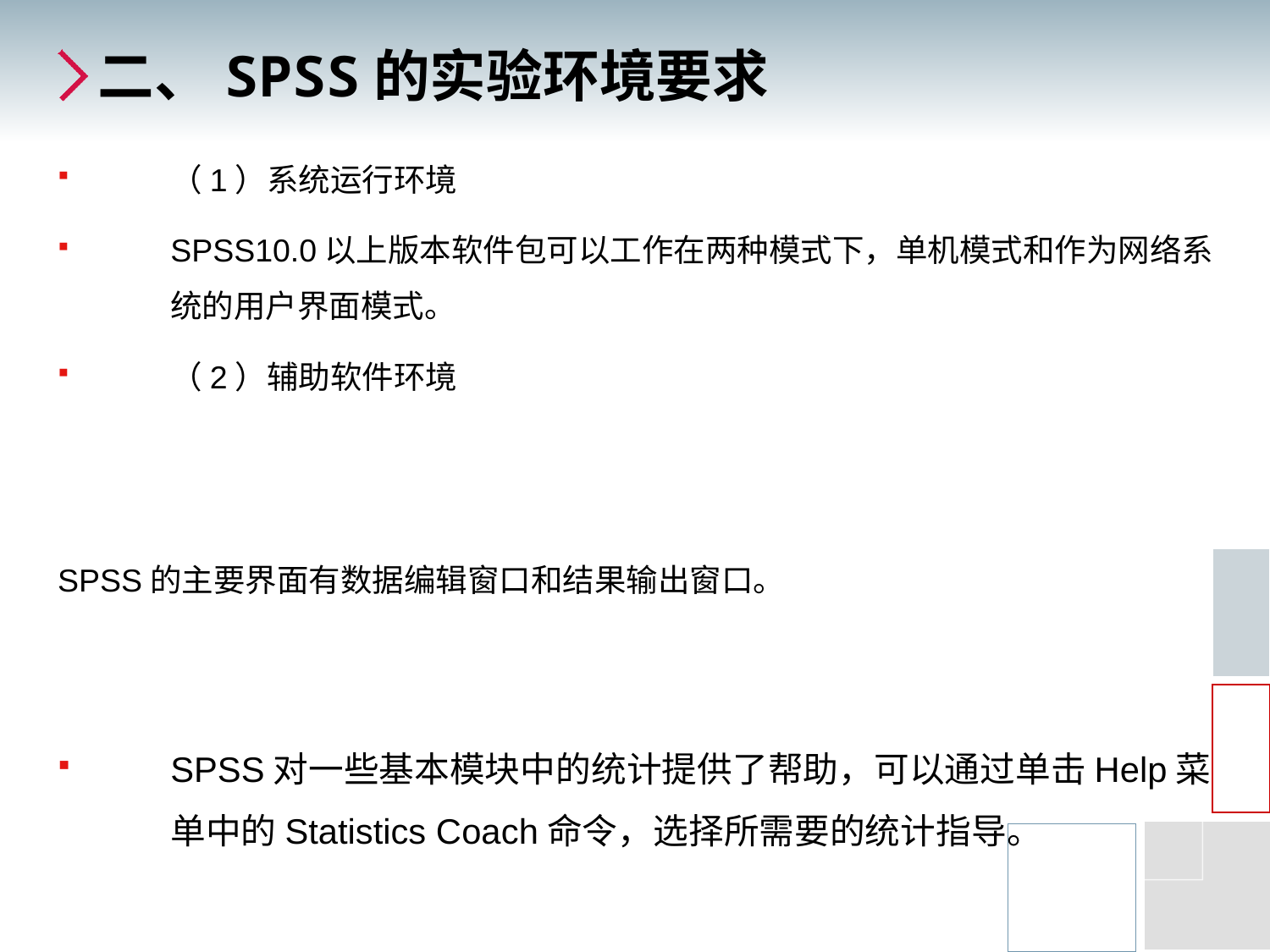

# 二、SPSS的实验环境要求
（1）系统运行环境
SPSS10.0以上版本软件包可以工作在两种模式下，单机模式和作为网络系统的用户界面模式。
（2）辅助软件环境
三、SPSS的主要界面
SPSS的主要界面有数据编辑窗口和结果输出窗口。
四、SPSS的帮助系统
SPSS对一些基本模块中的统计提供了帮助，可以通过单击Help菜单中的Statistics Coach命令，选择所需要的统计指导。